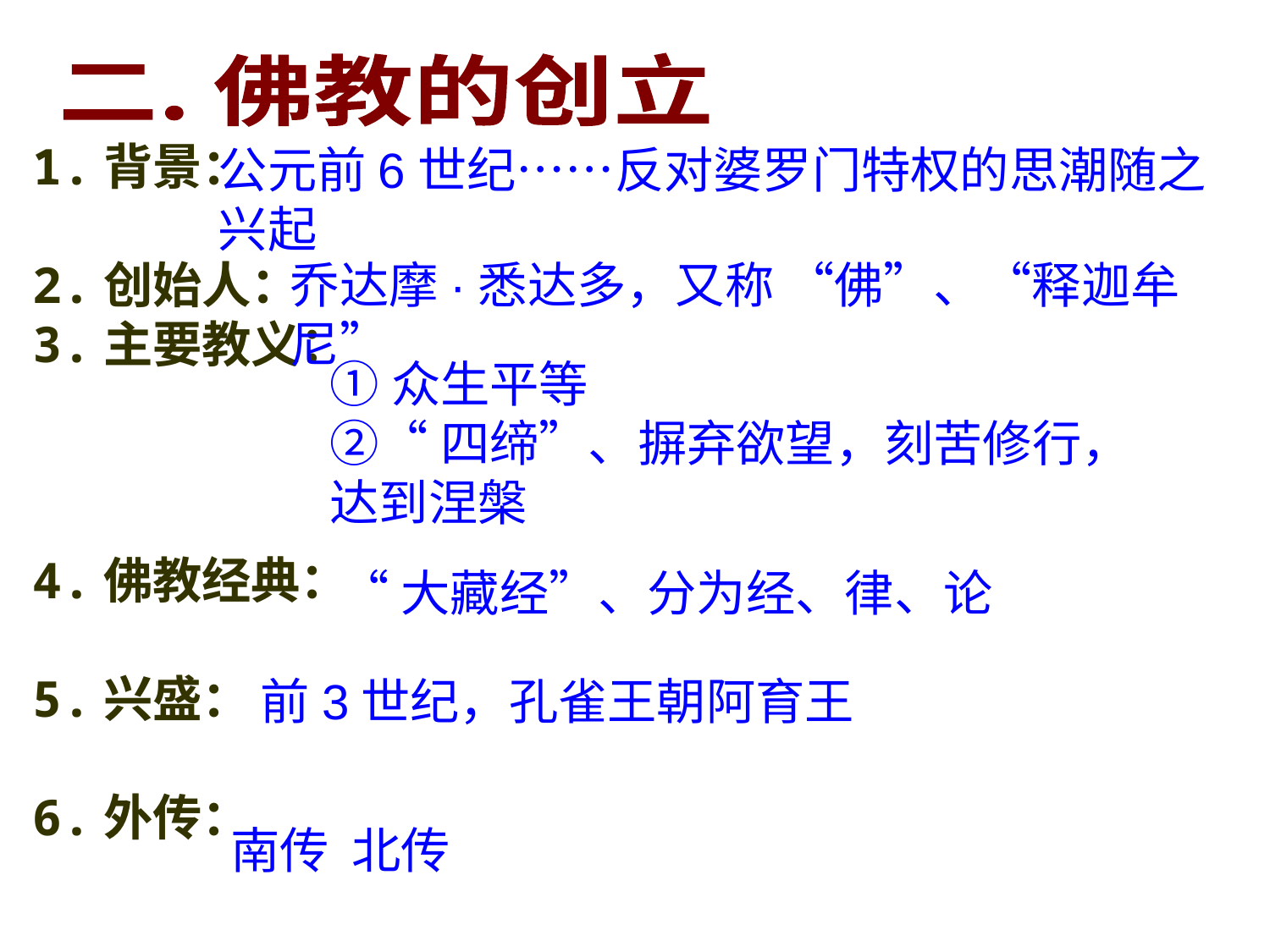

二. 佛教的创立
1.背景：

2.创始人：
3.主要教义：

4.佛教经典：

5.兴盛：

6.外传：

公元前6世纪……反对婆罗门特权的思潮随之兴起
乔达摩·悉达多，又称 “佛”、“释迦牟尼”
①众生平等
②“四缔”、摒弃欲望，刻苦修行，
达到涅槃
“大藏经”、分为经、律、论
前3世纪，孔雀王朝阿育王
南传  北传